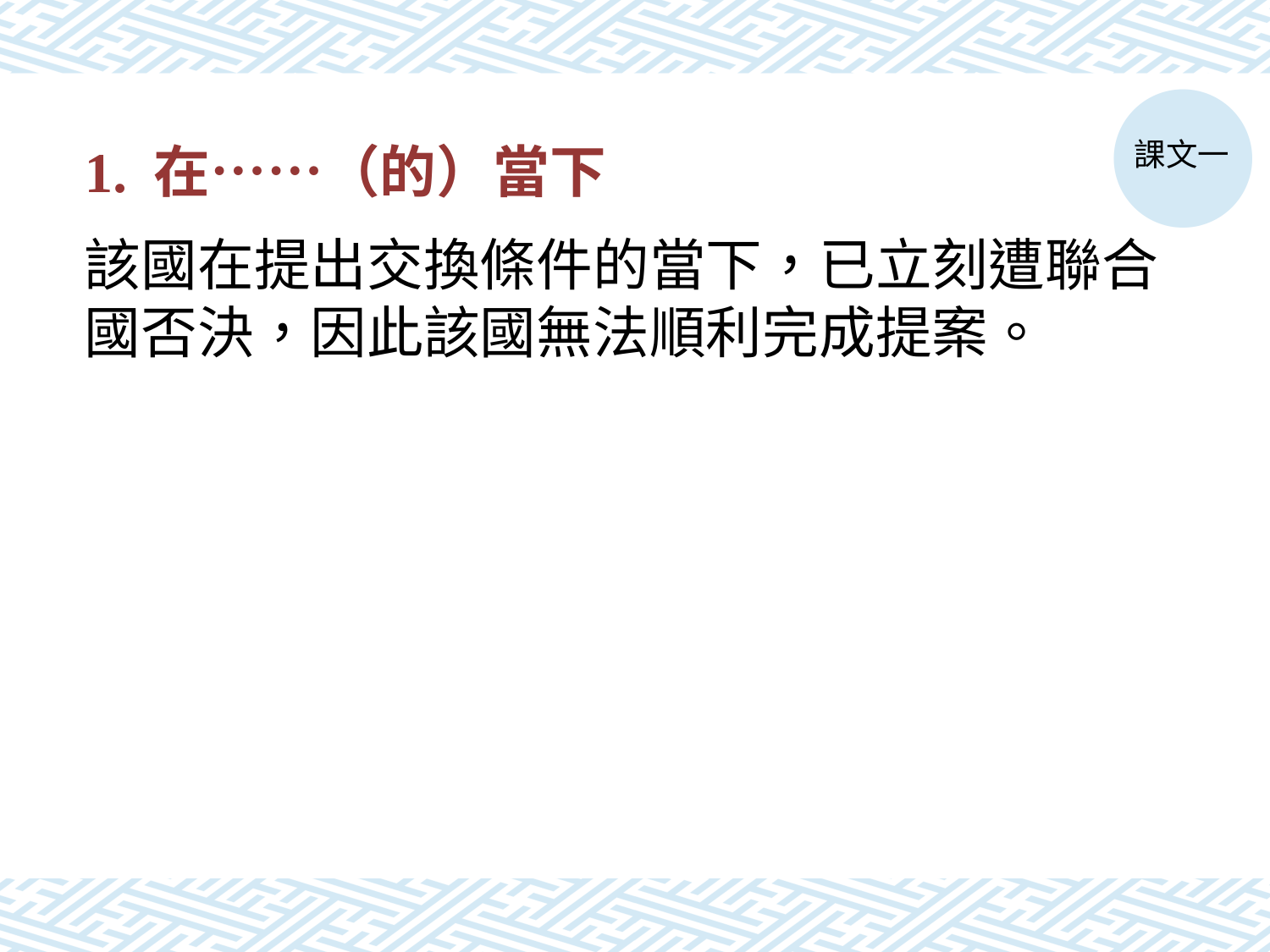

# 1. 在……（的）當下
課文一
該國在提出交換條件的當下，已立刻遭聯合國否決，因此該國無法順利完成提案。